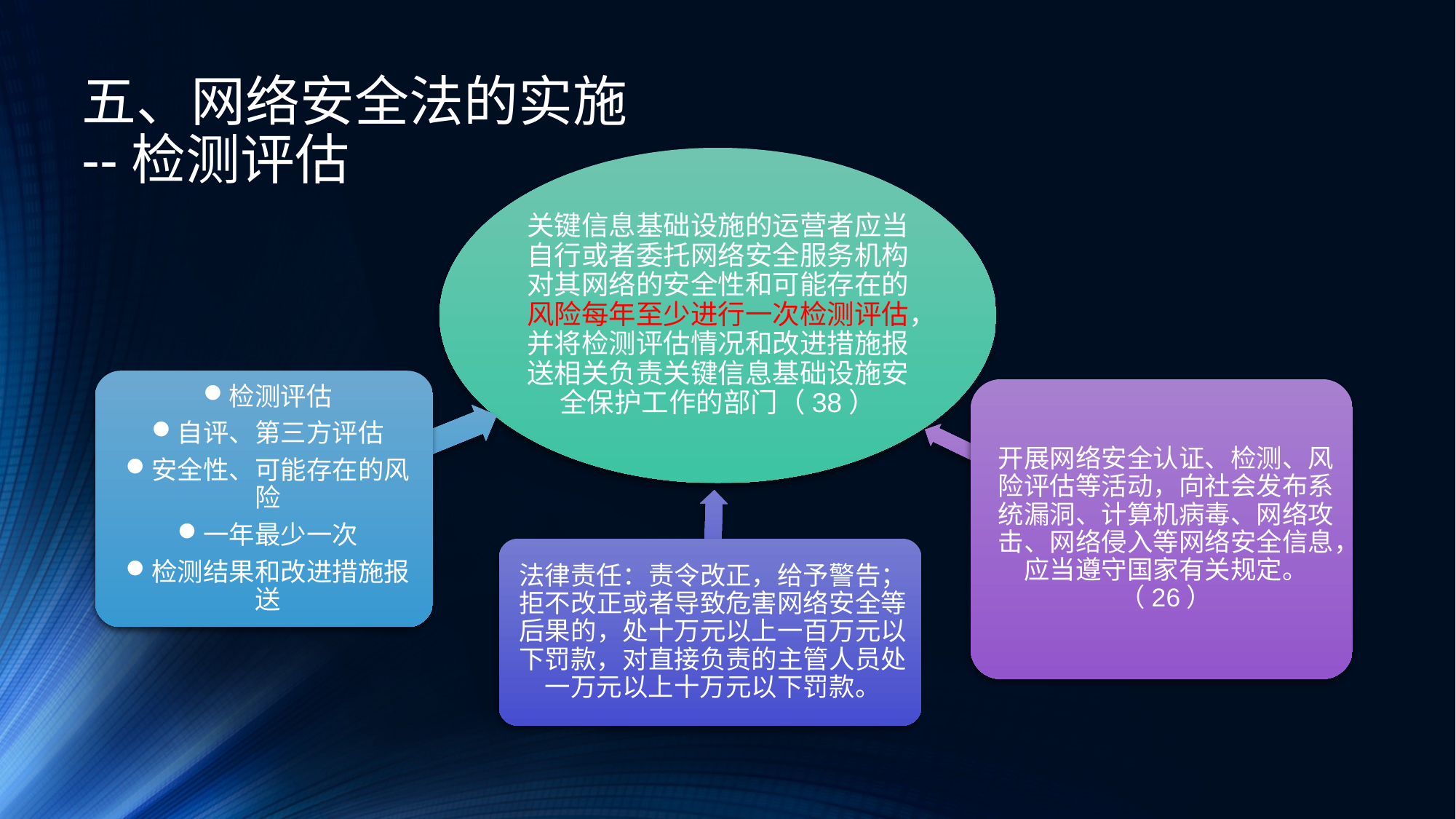

五、网络安全法的实施
--检测评估
关键信息基础设施的运营者应当自行或者委托网络安全服务机构对其网络的安全性和可能存在的风险每年至少进行一次检测评估，并将检测评估情况和改进措施报送相关负责关键信息基础设施安全保护工作的部门（38）
检测评估
自评、第三方评估
安全性、可能存在的风险
一年最少一次
检测结果和改进措施报送
法律责任：责令改正，给予警告；拒不改正或者导致危害网络安全等后果的，处十万元以上一百万元以下罚款，对直接负责的主管人员处一万元以上十万元以下罚款。
开展网络安全认证、检测、风险评估等活动，向社会发布系统漏洞、计算机病毒、网络攻击、网络侵入等网络安全信息，应当遵守国家有关规定。（26）